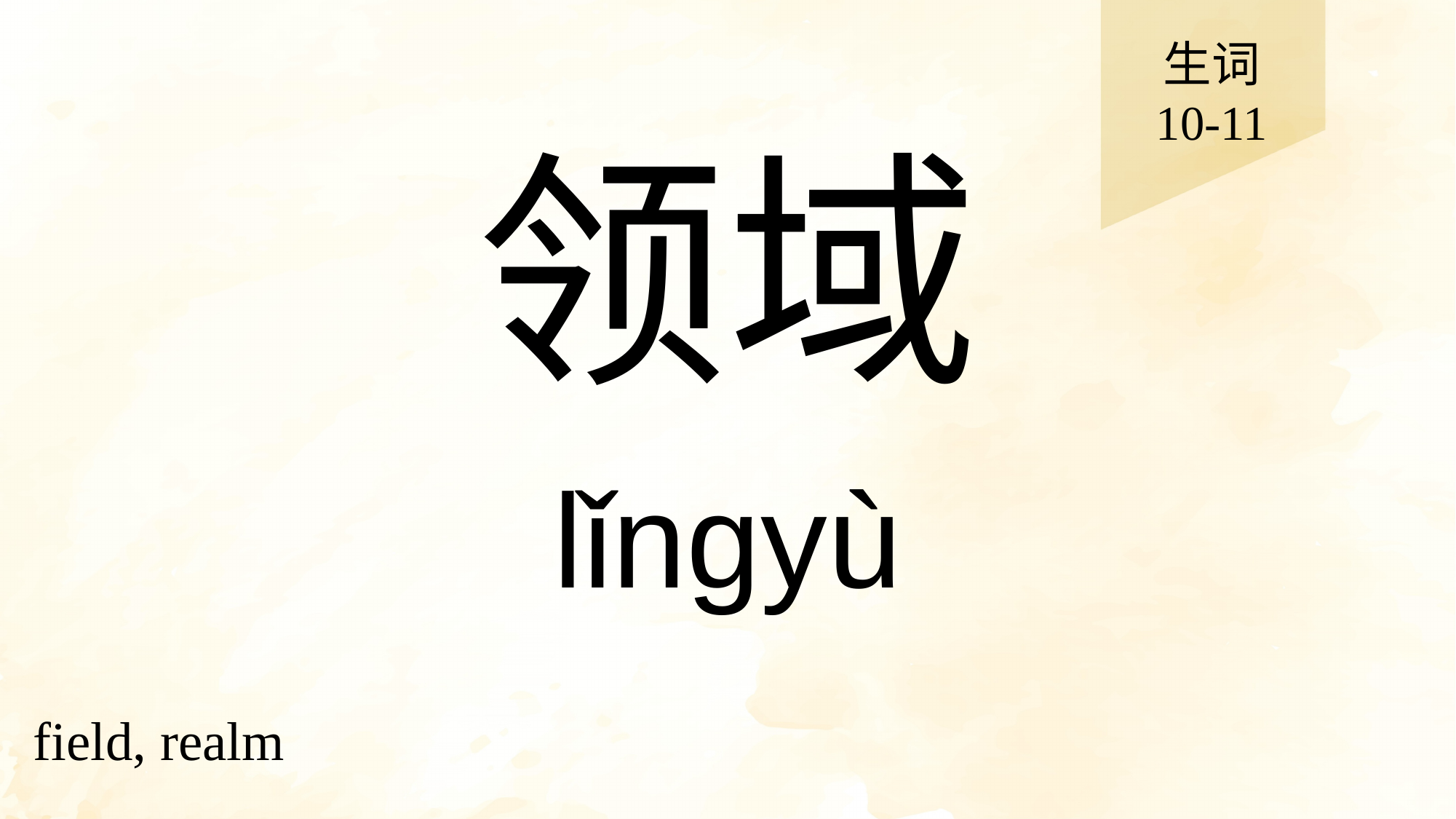

生词
10-11
# 领域
lǐngyù
field, realm